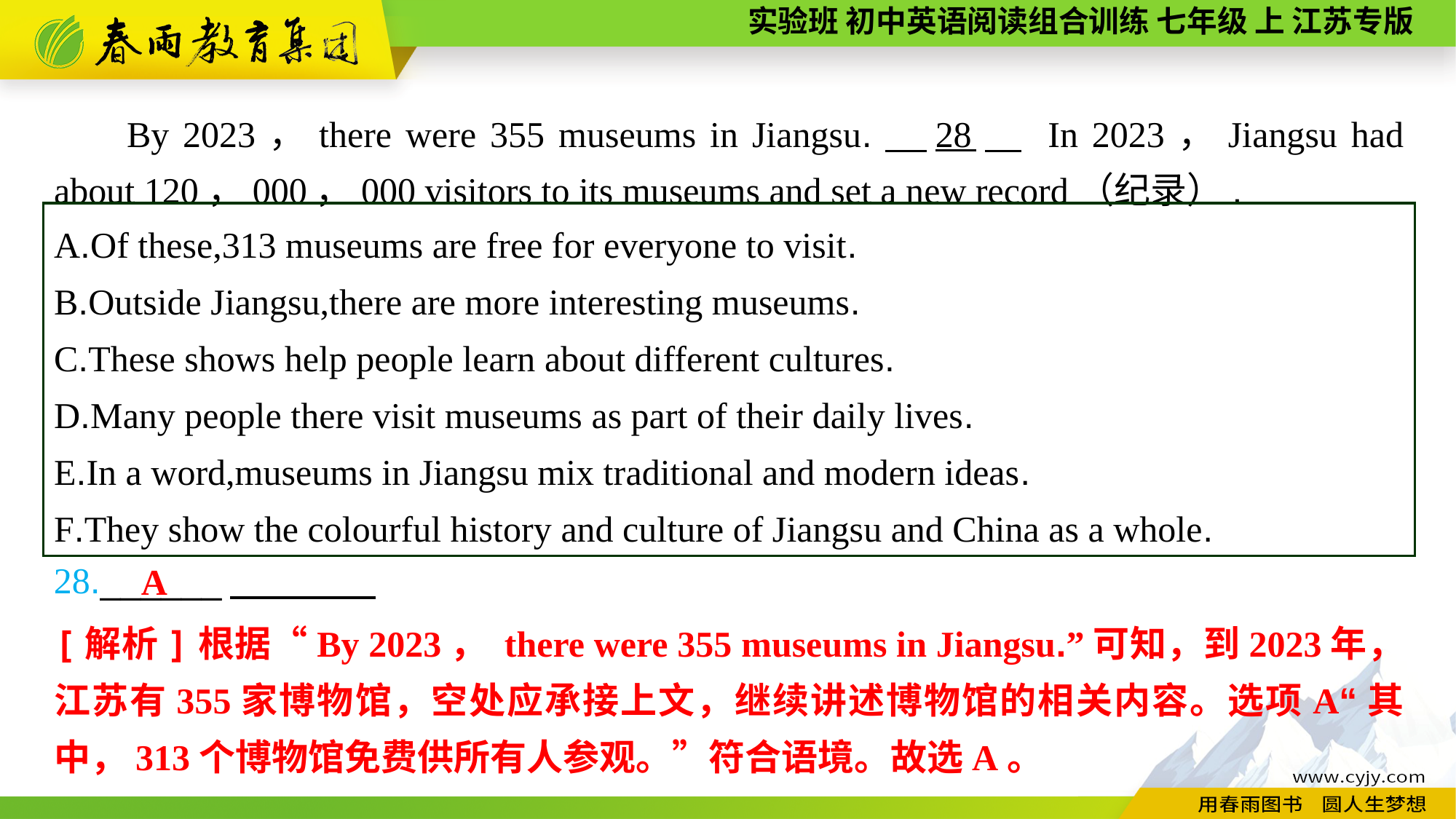

By 2023，there were 355 museums in Jiangsu.　28　 In 2023，Jiangsu had about 120，000，000 visitors to its museums and set a new record（纪录）.
A.Of these,313 museums are free for everyone to visit.
B.Outside Jiangsu,there are more interesting museums.
C.These shows help people learn about different cultures.
D.Many people there visit museums as part of their daily lives.
E.In a word,museums in Jiangsu mix traditional and modern ideas.
F.They show the colourful history and culture of Jiangsu and China as a whole.

28.______
A
[解析]根据“By 2023， there were 355 museums in Jiangsu.”可知，到2023年，江苏有355家博物馆，空处应承接上文，继续讲述博物馆的相关内容。选项A“其中，313个博物馆免费供所有人参观。”符合语境。故选A。